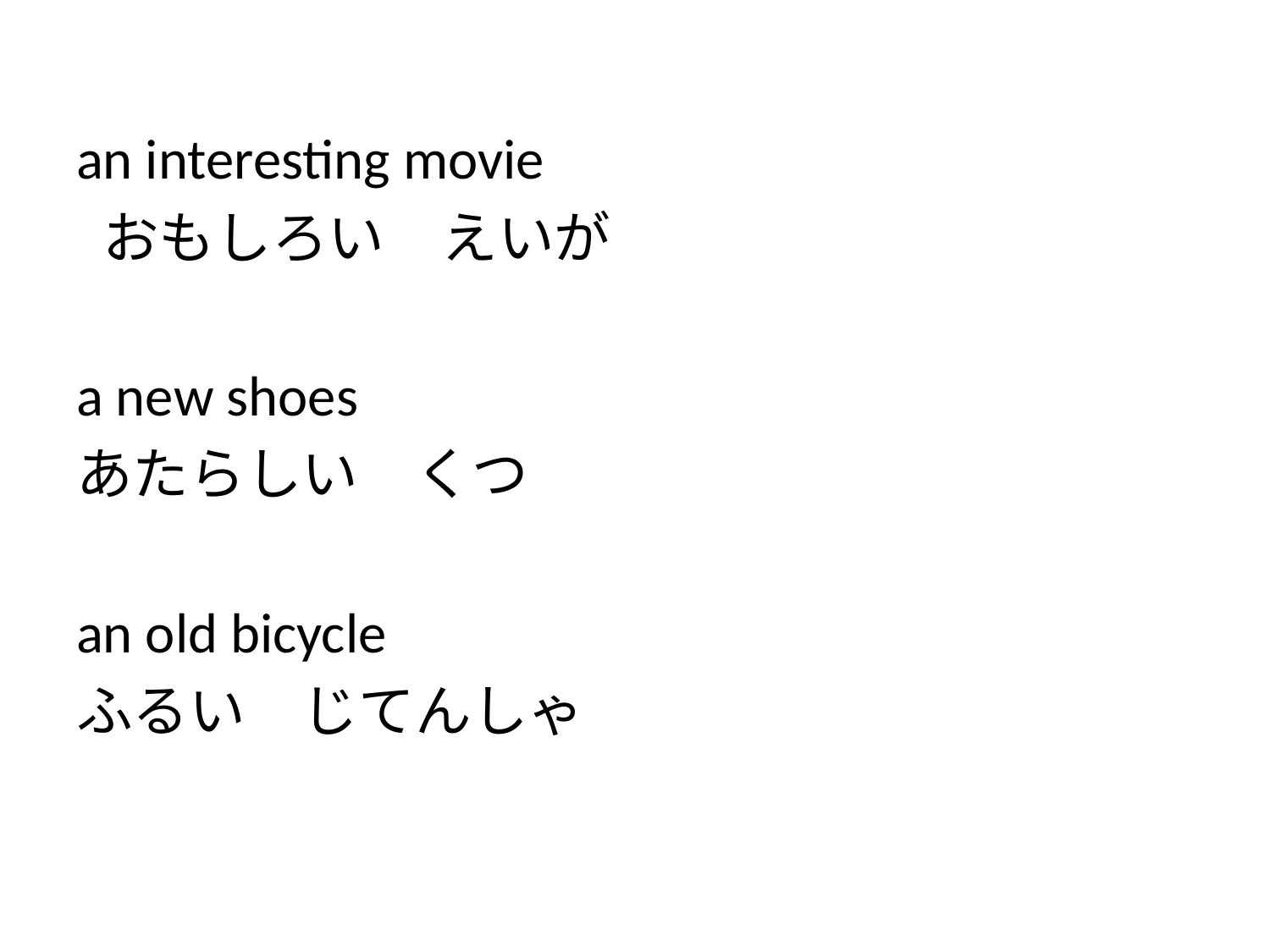

#
an interesting movie
 おもしろい　えいが

a new shoes
あたらしい　くつ

an old bicycle
ふるい　じてんしゃ